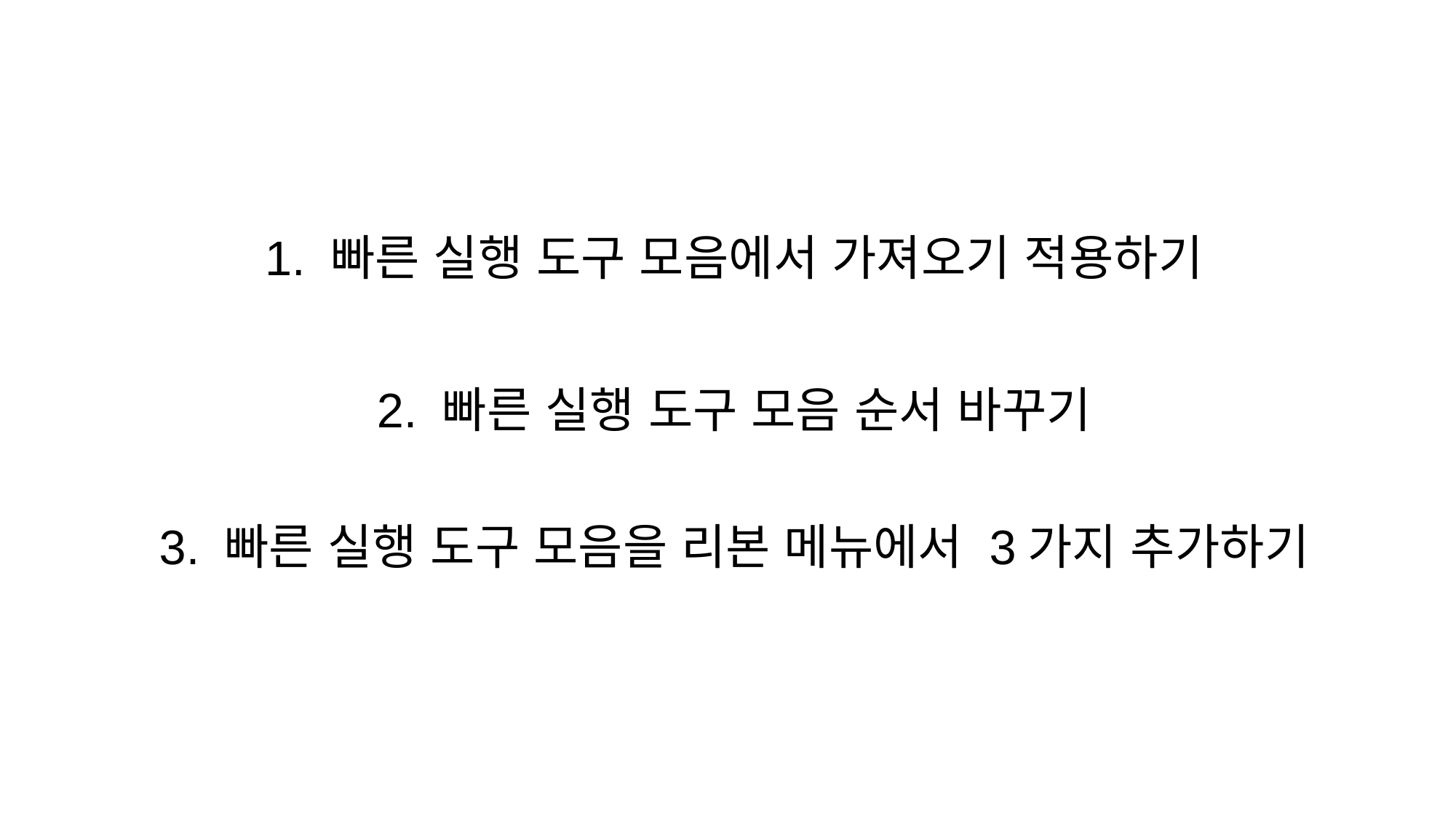

1. 빠른 실행 도구 모음에서 가져오기 적용하기
2. 빠른 실행 도구 모음 순서 바꾸기
3. 빠른 실행 도구 모음을 리본 메뉴에서 3가지 추가하기